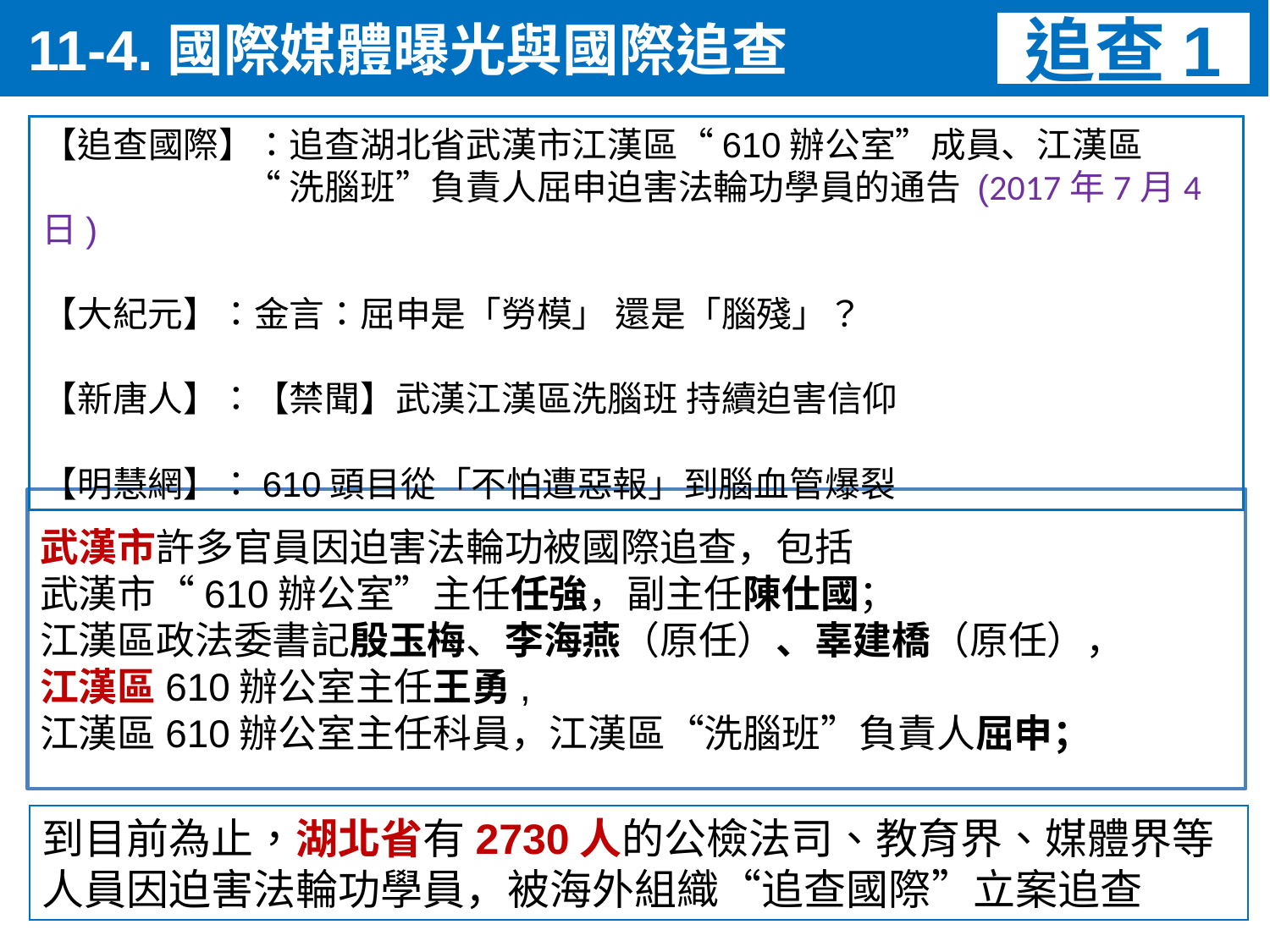

11-4.國際媒體曝光與國際追查
追查1
【追查國際】：追查湖北省武漢市江漢區“610辦公室”成員、江漢區
                          “洗腦班”負責人屈申迫害法輪功學員的通告 (2017年7月4日)

【大紀元】：金言：屈申是「勞模」 還是「腦殘」？

【新唐人】：【禁聞】武漢江漢區洗腦班 持續迫害信仰

【明慧網】：610頭目從「不怕遭惡報」到腦血管爆裂
武漢市許多官員因迫害法輪功被國際追查，包括
武漢市“610辦公室”主任任強，副主任陳仕國；
江漢區政法委書記殷玉梅、李海燕（原任）、辜建橋（原任），
江漢區610辦公室主任王勇,
江漢區610辦公室主任科員，江漢區“洗腦班”負責人屈申；
到目前為止，湖北省有2730人的公檢法司、教育界、媒體界等人員因迫害法輪功學員，被海外組織“追查國際”立案追查